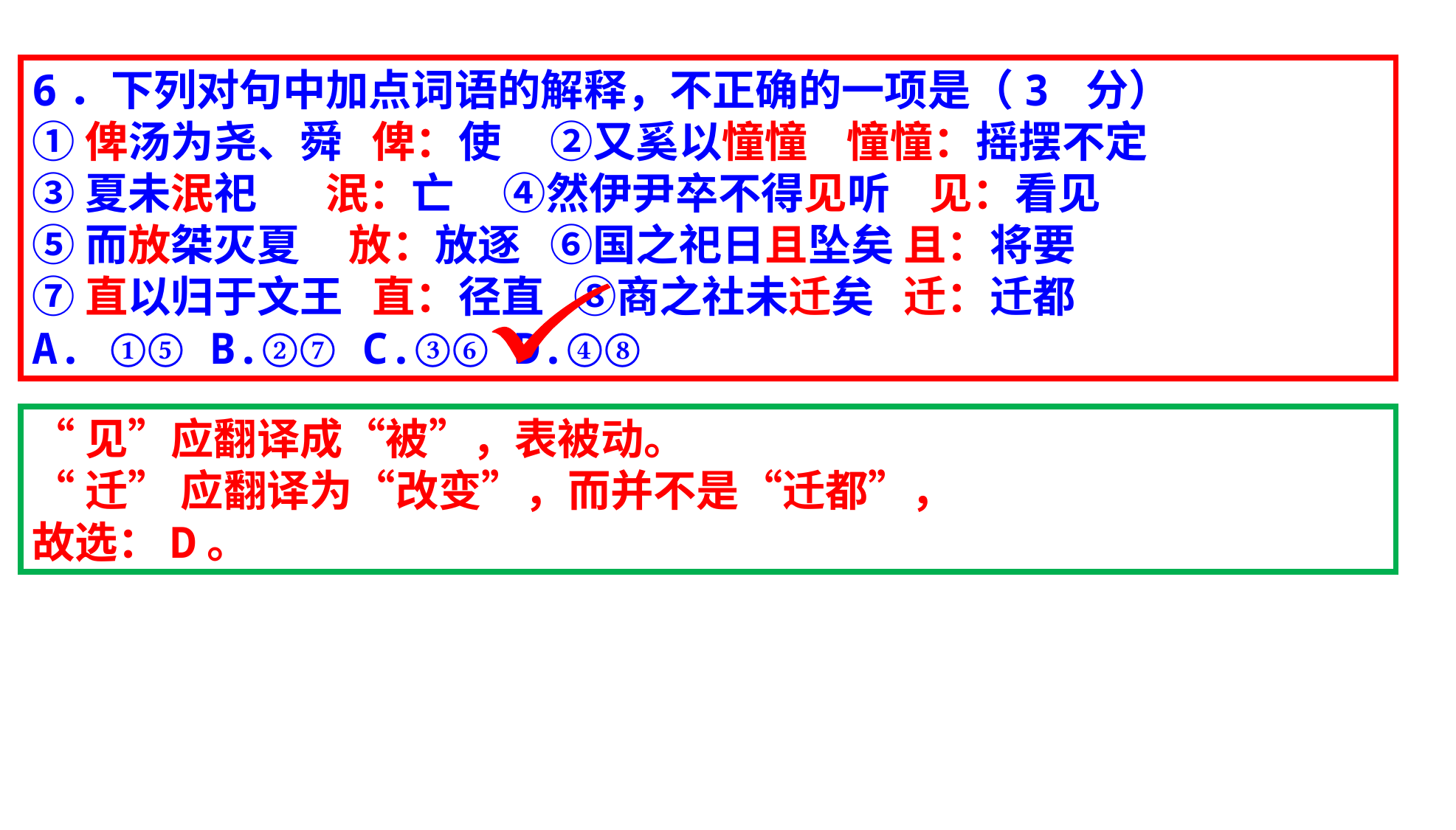

6．下列对句中加点词语的解释，不正确的一项是（3 分）
①俾汤为尧、舜   俾：使     ②又奚以憧憧    憧憧：摇摆不定
③夏未泯祀       泯：亡     ④然伊尹卒不得见听    见：看见
⑤而放桀灭夏     放：放逐   ⑥国之祀日且坠矣 且：将要
⑦直以归于文王   直：径直   ⑧商之社未迁矣   迁：迁都
A. ①⑤ B.②⑦ C.③⑥ D.④⑧

“见”应翻译成“被”，表被动。
“迁” 应翻译为“改变”，而并不是“迁都”，
故选：D。